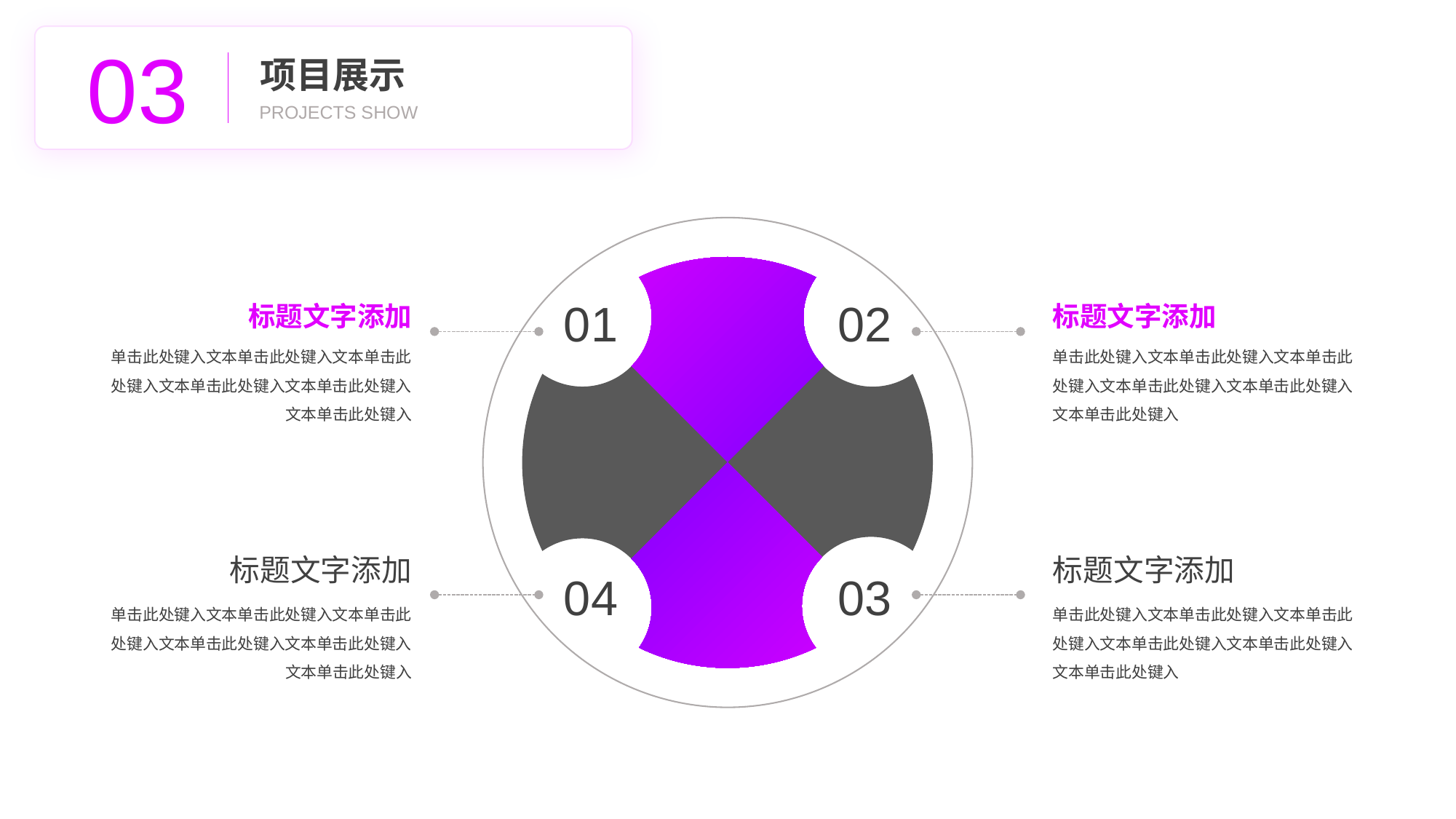

03
项目展示
PROJECTS SHOW

01
02
04
03
标题文字添加
单击此处键入文本单击此处键入文本单击此处键入文本单击此处键入文本单击此处键入文本单击此处键入
标题文字添加
单击此处键入文本单击此处键入文本单击此处键入文本单击此处键入文本单击此处键入文本单击此处键入
标题文字添加
单击此处键入文本单击此处键入文本单击此处键入文本单击此处键入文本单击此处键入文本单击此处键入
标题文字添加
单击此处键入文本单击此处键入文本单击此处键入文本单击此处键入文本单击此处键入文本单击此处键入